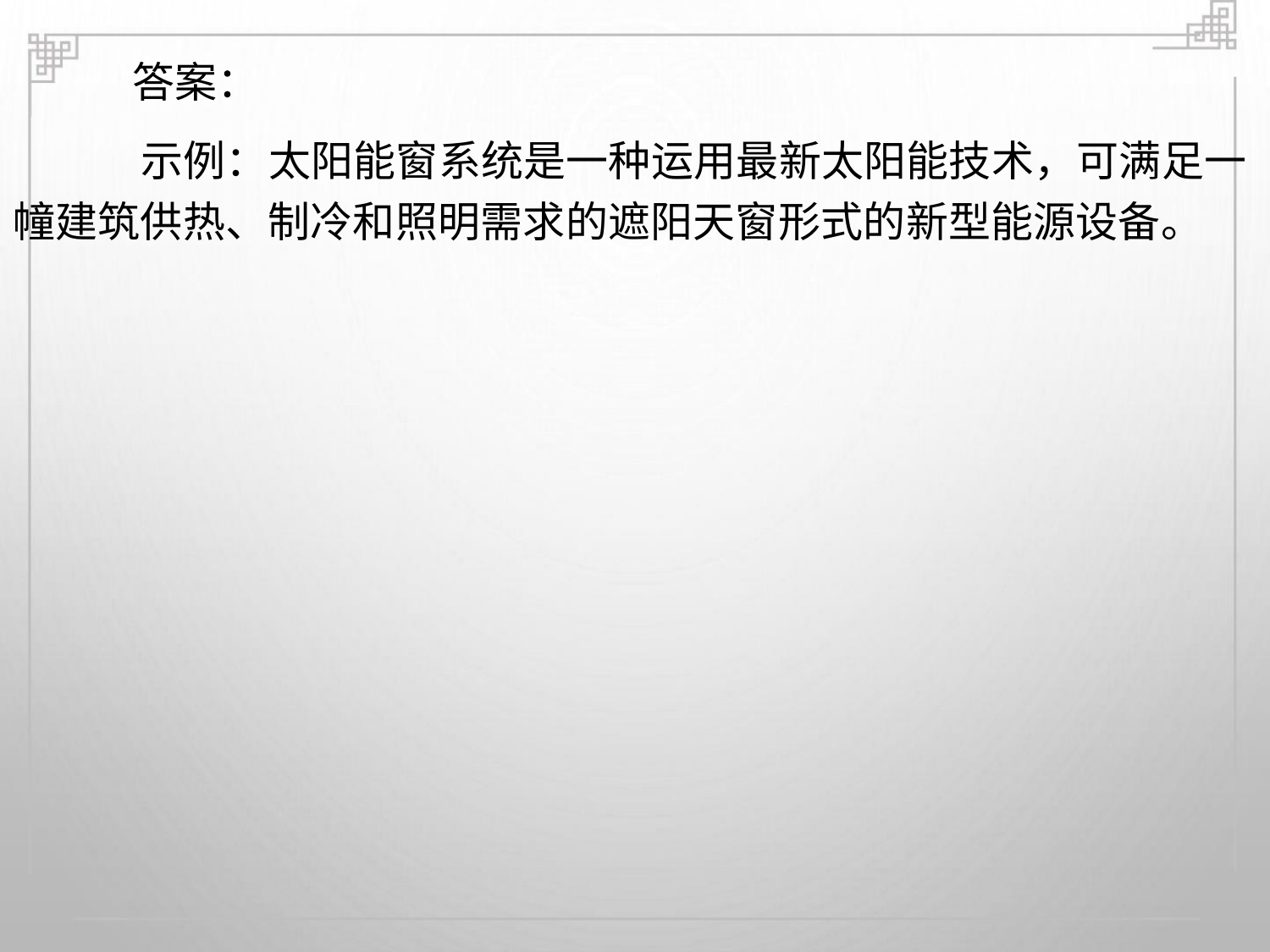

答案：
示例：太阳能窗系统是一种运用最新太阳能技术，可满足一
幢建筑供热、制冷和照明需求的遮阳天窗形式的新型能源设备。